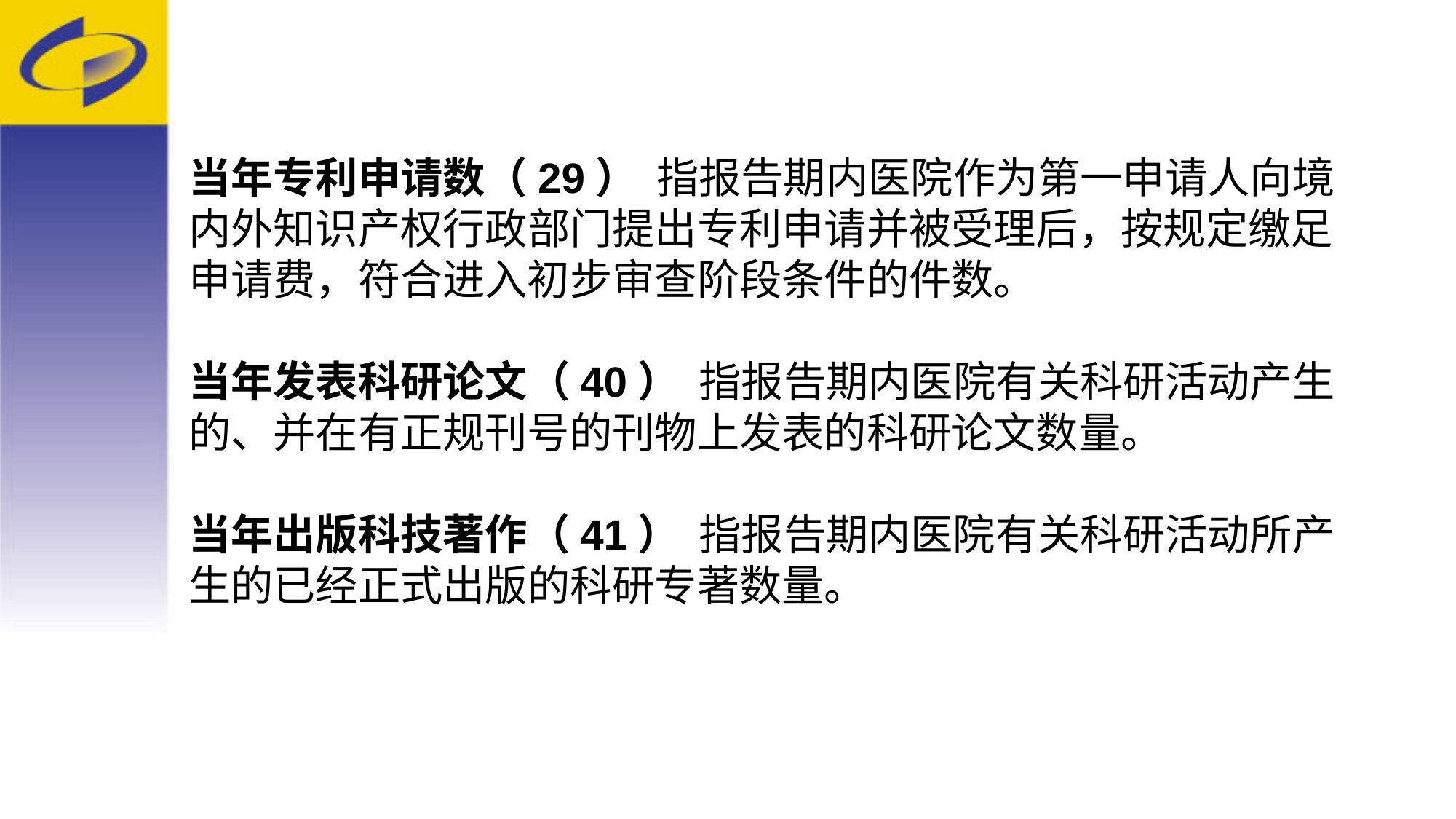

当年专利申请数（29）  指报告期内医院作为第一申请人向境内外知识产权行政部门提出专利申请并被受理后，按规定缴足申请费，符合进入初步审查阶段条件的件数。
当年发表科研论文（40）  指报告期内医院有关科研活动产生的、并在有正规刊号的刊物上发表的科研论文数量。
当年出版科技著作（41）  指报告期内医院有关科研活动所产生的已经正式出版的科研专著数量。